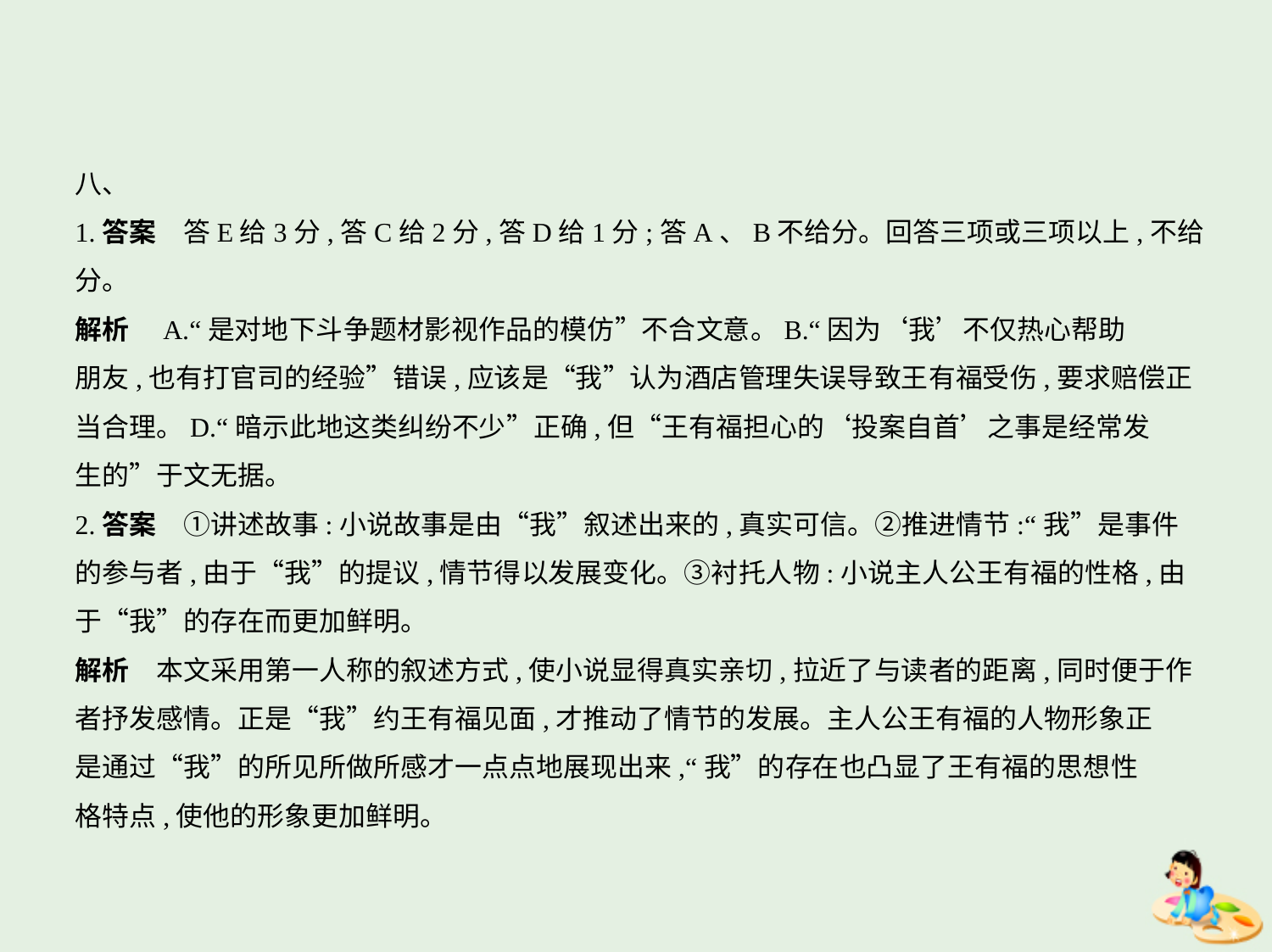

八、
1.答案　答E给3分,答C给2分,答D给1分;答A、B不给分。回答三项或三项以上,不给分。
解析　A.“是对地下斗争题材影视作品的模仿”不合文意。B.“因为‘我’不仅热心帮助
朋友,也有打官司的经验”错误,应该是“我”认为酒店管理失误导致王有福受伤,要求赔偿正
当合理。D.“暗示此地这类纠纷不少”正确,但“王有福担心的‘投案自首’之事是经常发
生的”于文无据。
2.答案　①讲述故事:小说故事是由“我”叙述出来的,真实可信。②推进情节:“我”是事件
的参与者,由于“我”的提议,情节得以发展变化。③衬托人物:小说主人公王有福的性格,由
于“我”的存在而更加鲜明。
解析　本文采用第一人称的叙述方式,使小说显得真实亲切,拉近了与读者的距离,同时便于作
者抒发感情。正是“我”约王有福见面,才推动了情节的发展。主人公王有福的人物形象正
是通过“我”的所见所做所感才一点点地展现出来,“我”的存在也凸显了王有福的思想性
格特点,使他的形象更加鲜明。